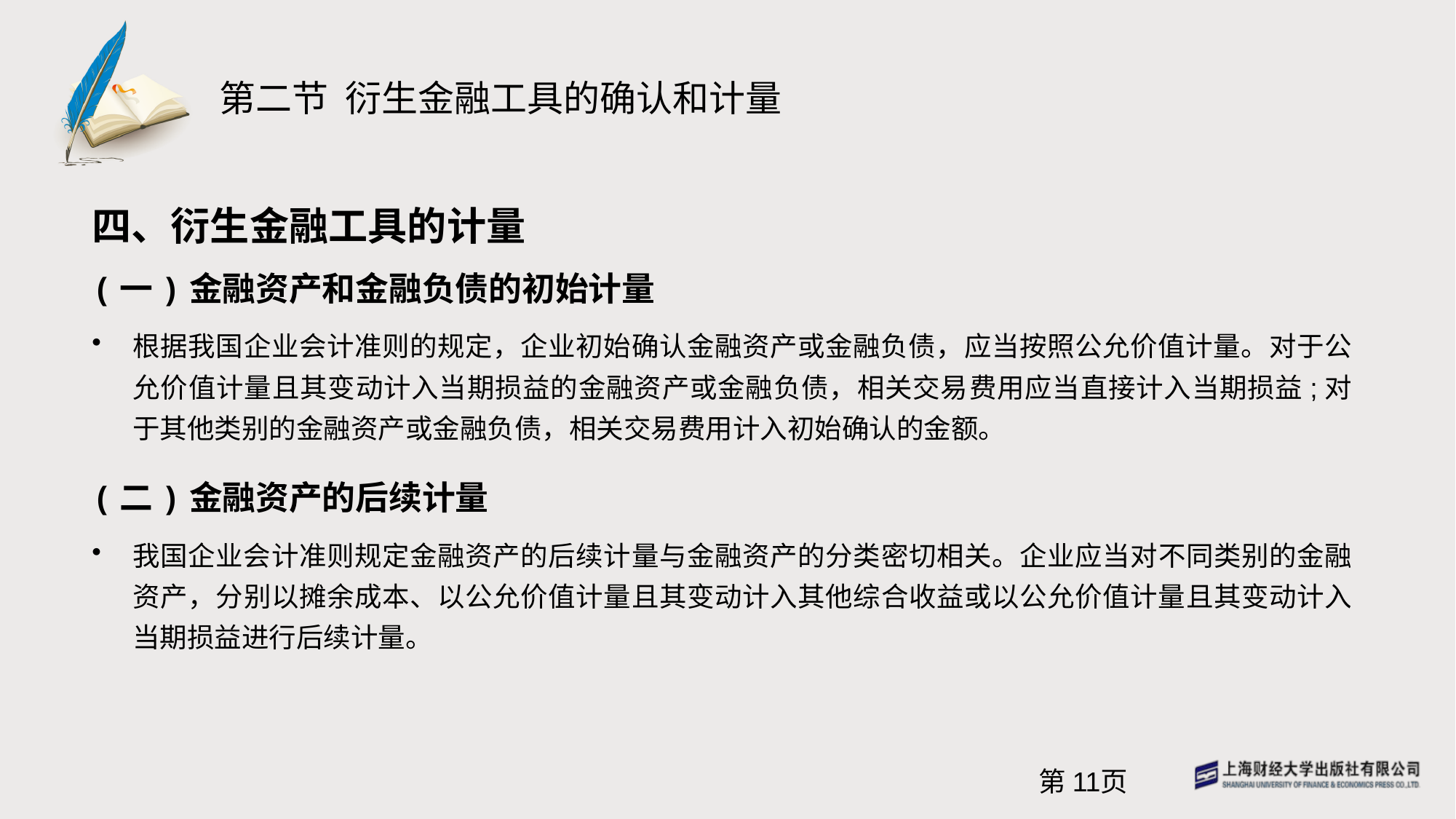

# 第二节  衍生金融工具的确认和计量
四、衍生金融工具的计量
(一)金融资产和金融负债的初始计量
根据我国企业会计准则的规定，企业初始确认金融资产或金融负债，应当按照公允价值计量。对于公允价值计量且其变动计入当期损益的金融资产或金融负债，相关交易费用应当直接计入当期损益;对于其他类别的金融资产或金融负债，相关交易费用计入初始确认的金额。
(二)金融资产的后续计量
我国企业会计准则规定金融资产的后续计量与金融资产的分类密切相关。企业应当对不同类别的金融资产，分别以摊余成本、以公允价值计量且其变动计入其他综合收益或以公允价值计量且其变动计入当期损益进行后续计量。

11